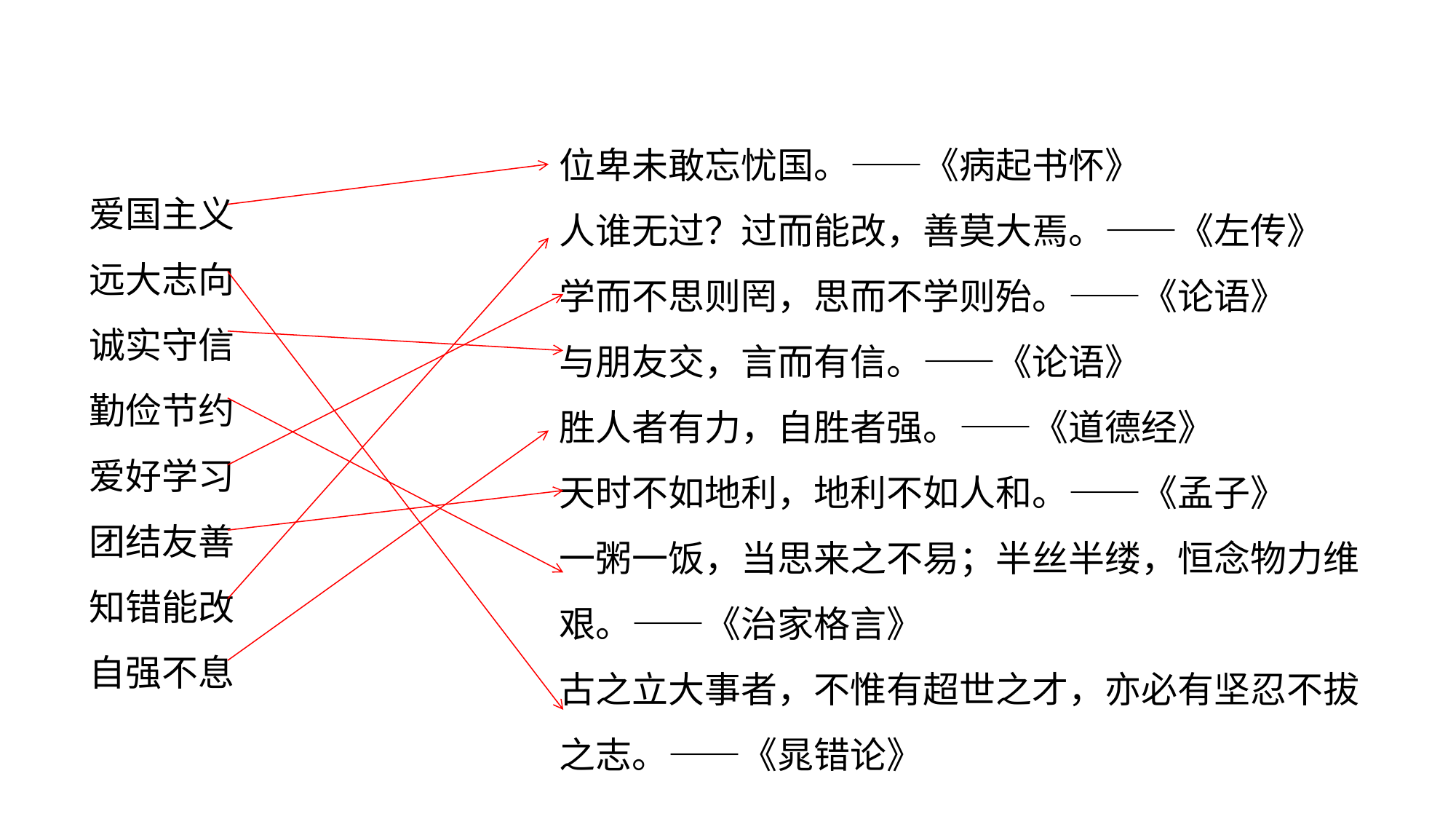

位卑未敢忘忧国。——《病起书怀》
人谁无过？过而能改，善莫大焉。——《左传》
学而不思则罔，思而不学则殆。——《论语》
与朋友交，言而有信。——《论语》
胜人者有力，自胜者强。——《道德经》
天时不如地利，地利不如人和。——《孟子》
一粥一饭，当思来之不易；半丝半缕，恒念物力维艰。——《治家格言》
古之立大事者，不惟有超世之才，亦必有坚忍不拔之志。——《晁错论》
爱国主义
远大志向
诚实守信
勤俭节约
爱好学习
团结友善
知错能改
自强不息